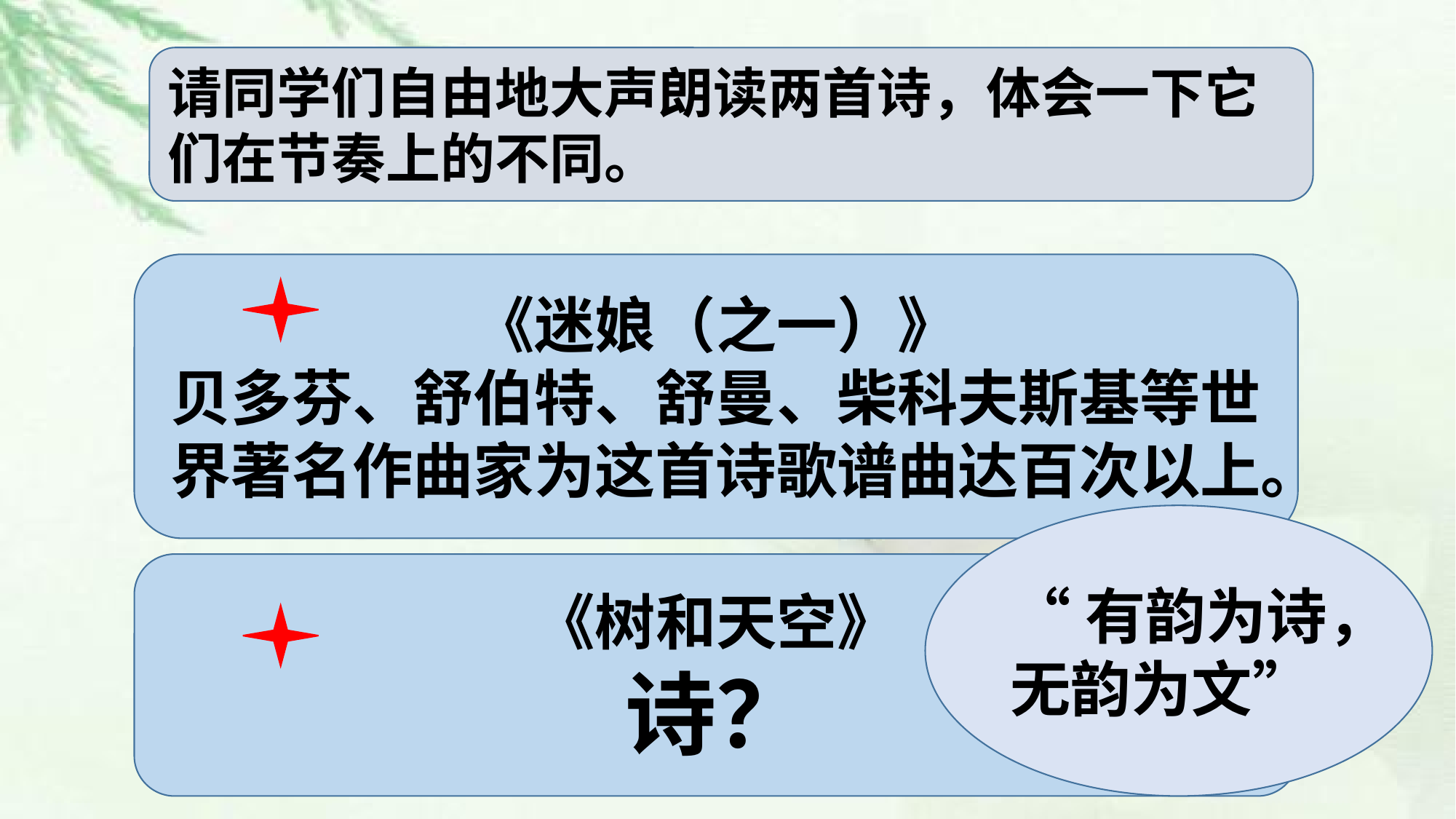

请同学们自由地大声朗读两首诗，体会一下它们在节奏上的不同。
《迷娘（之一）》
贝多芬、舒伯特、舒曼、柴科夫斯基等世界著名作曲家为这首诗歌谱曲达百次以上。

“有韵为诗，无韵为文”
《树和天空》
诗？